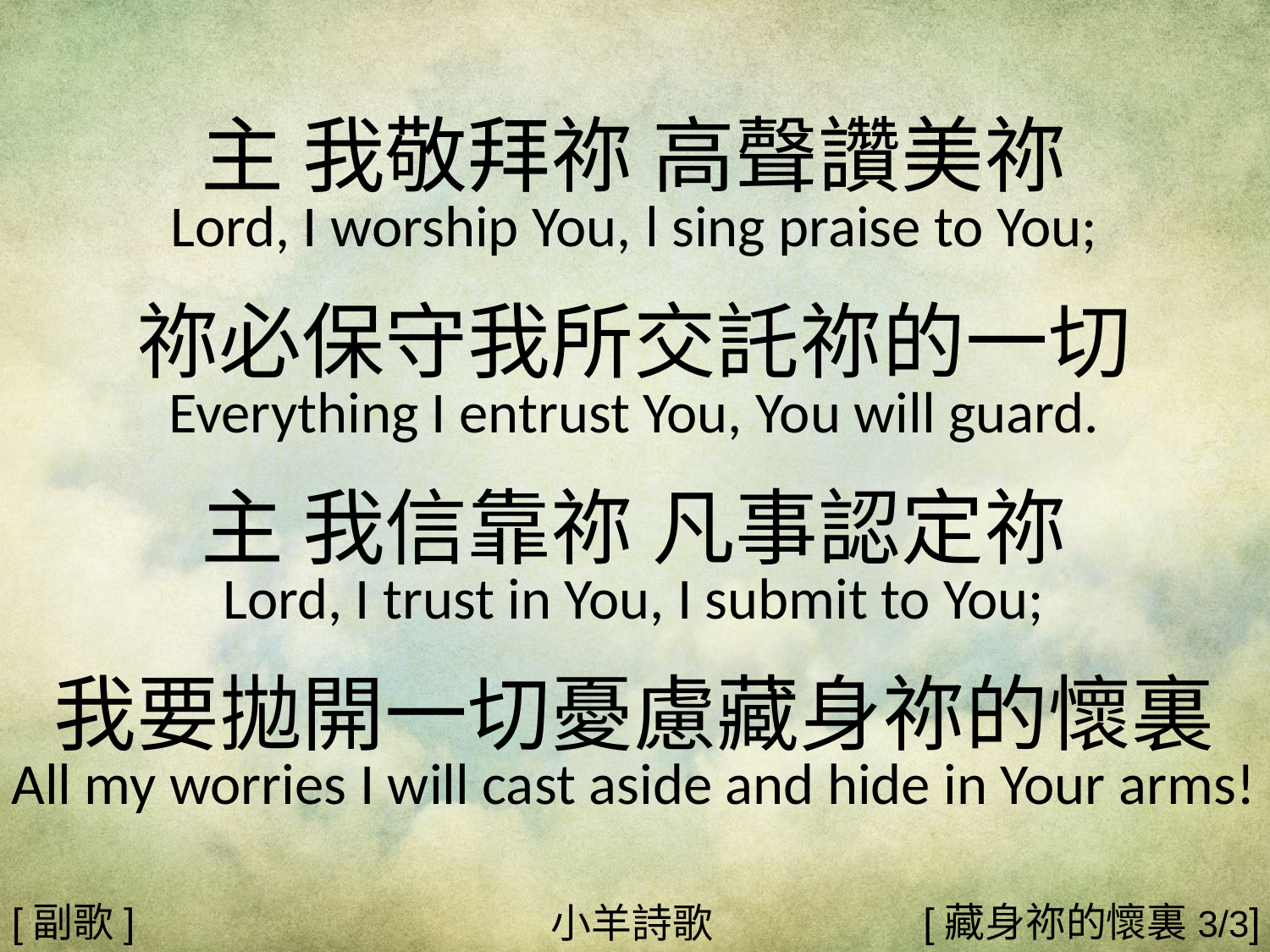

主 我敬拜祢 高聲讚美祢
Lord, I worship You, l sing praise to You;

祢必保守我所交託祢的一切
Everything I entrust You, You will guard.

主 我信靠祢 凡事認定祢
Lord, I trust in You, I submit to You;

我要拋開一切憂慮藏身祢的懷裏
All my worries I will cast aside and hide in Your arms!
#

[副歌]
[藏身祢的懷裏3/3]
小羊詩歌